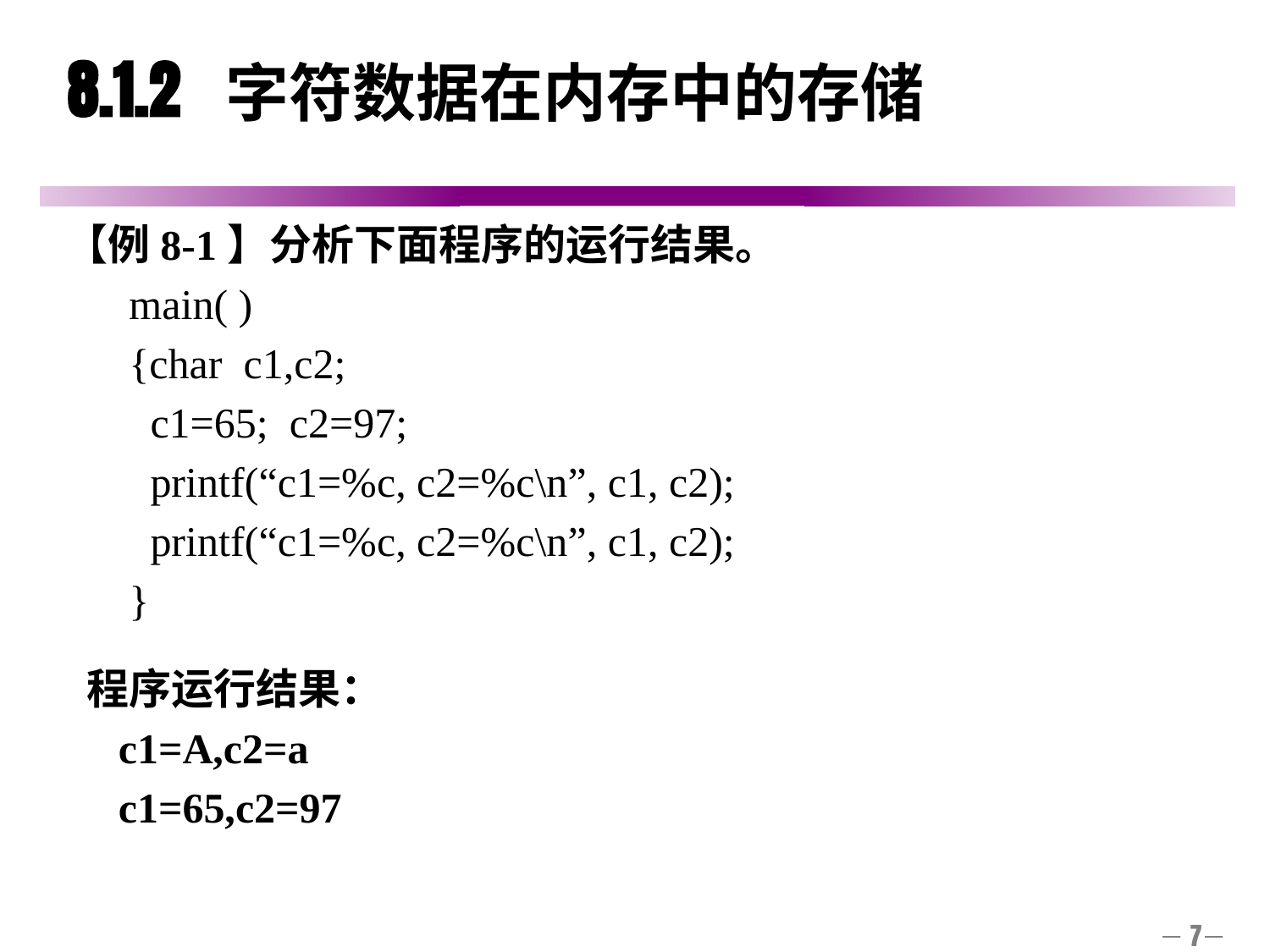

# 8.1.2  字符数据在内存中的存储
【例8-1】分析下面程序的运行结果。
main( )
{char  c1,c2;
  c1=65;  c2=97;
  printf(“c1=%c, c2=%c\n”, c1, c2);
  printf(“c1=%c, c2=%c\n”, c1, c2);
}
程序运行结果：
   c1=A,c2=a
   c1=65,c2=97
－7－